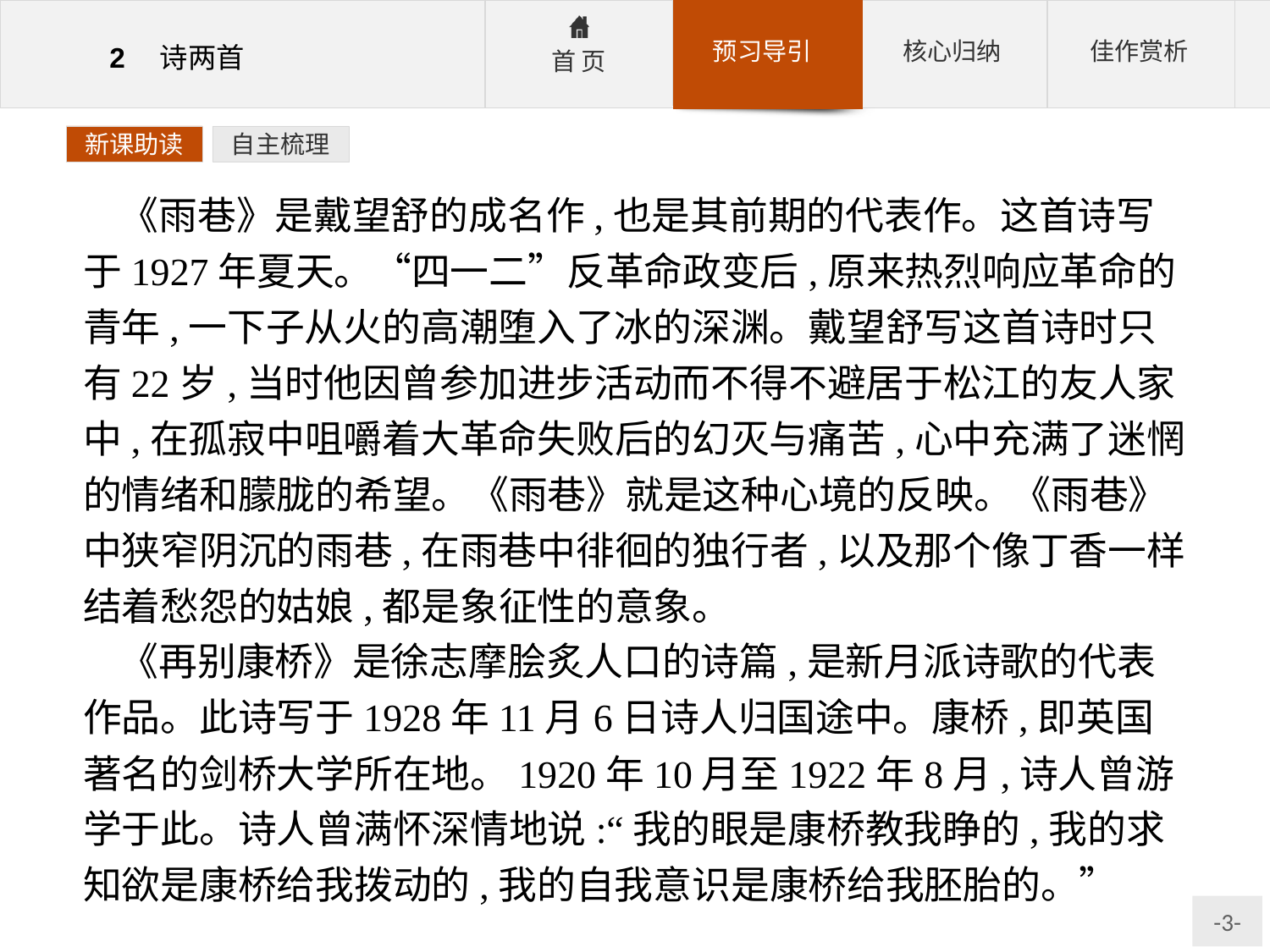

新课助读
自主梳理
《雨巷》是戴望舒的成名作,也是其前期的代表作。这首诗写于1927年夏天。“四一二”反革命政变后,原来热烈响应革命的青年,一下子从火的高潮堕入了冰的深渊。戴望舒写这首诗时只有22岁,当时他因曾参加进步活动而不得不避居于松江的友人家中,在孤寂中咀嚼着大革命失败后的幻灭与痛苦,心中充满了迷惘的情绪和朦胧的希望。《雨巷》就是这种心境的反映。《雨巷》中狭窄阴沉的雨巷,在雨巷中徘徊的独行者,以及那个像丁香一样结着愁怨的姑娘,都是象征性的意象。
《再别康桥》是徐志摩脍炙人口的诗篇,是新月派诗歌的代表作品。此诗写于1928年11月6日诗人归国途中。康桥,即英国著名的剑桥大学所在地。1920年10月至1922年8月,诗人曾游学于此。诗人曾满怀深情地说:“我的眼是康桥教我睁的,我的求知欲是康桥给我拨动的,我的自我意识是康桥给我胚胎的。”